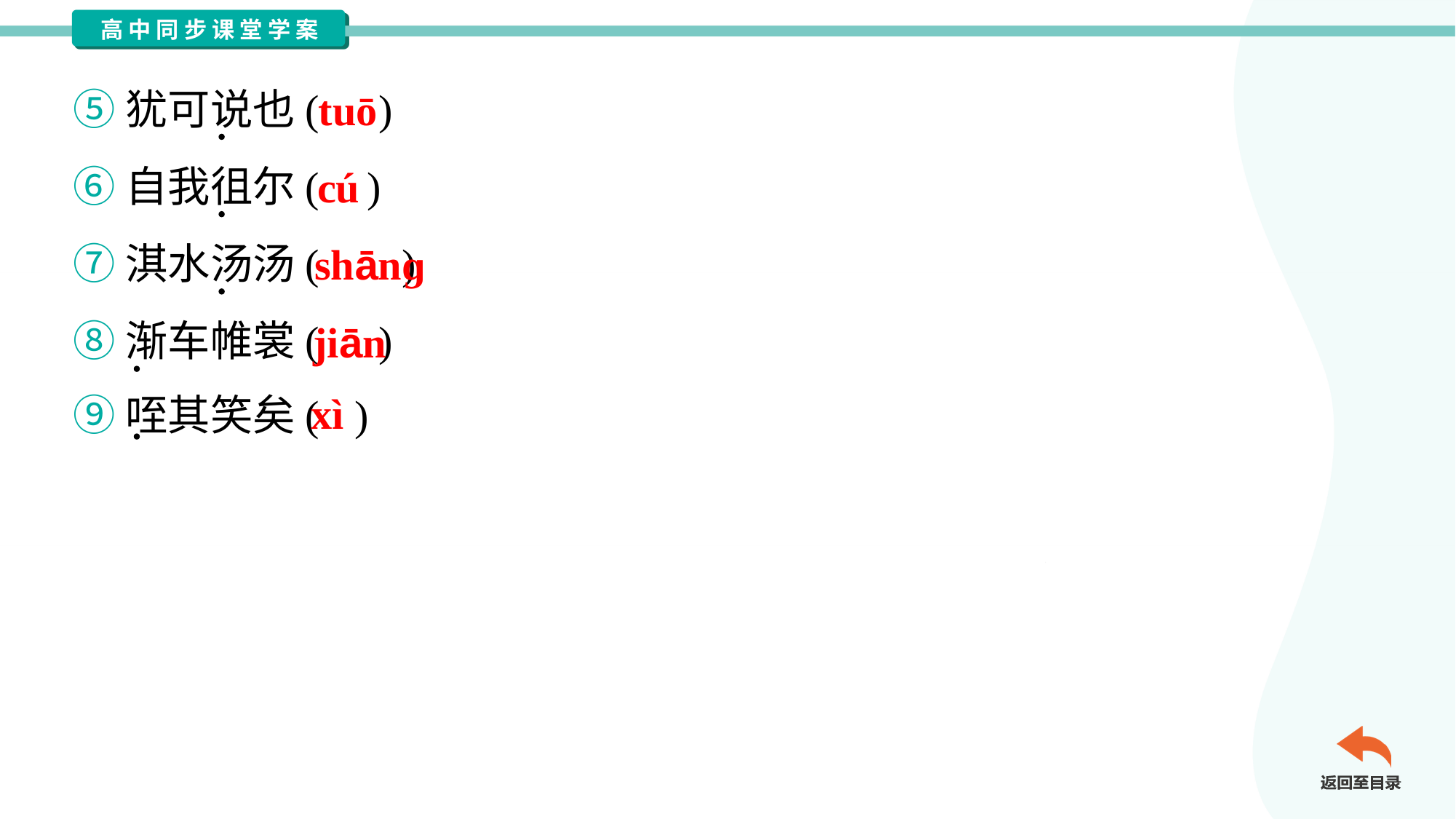

⑤犹可说也(     )
⑥自我徂尔(    )
⑦淇水汤汤(       )
⑧渐车帷裳(     )
⑨咥其笑矣(   )
tuō
cú

shānɡ

jiān

xì